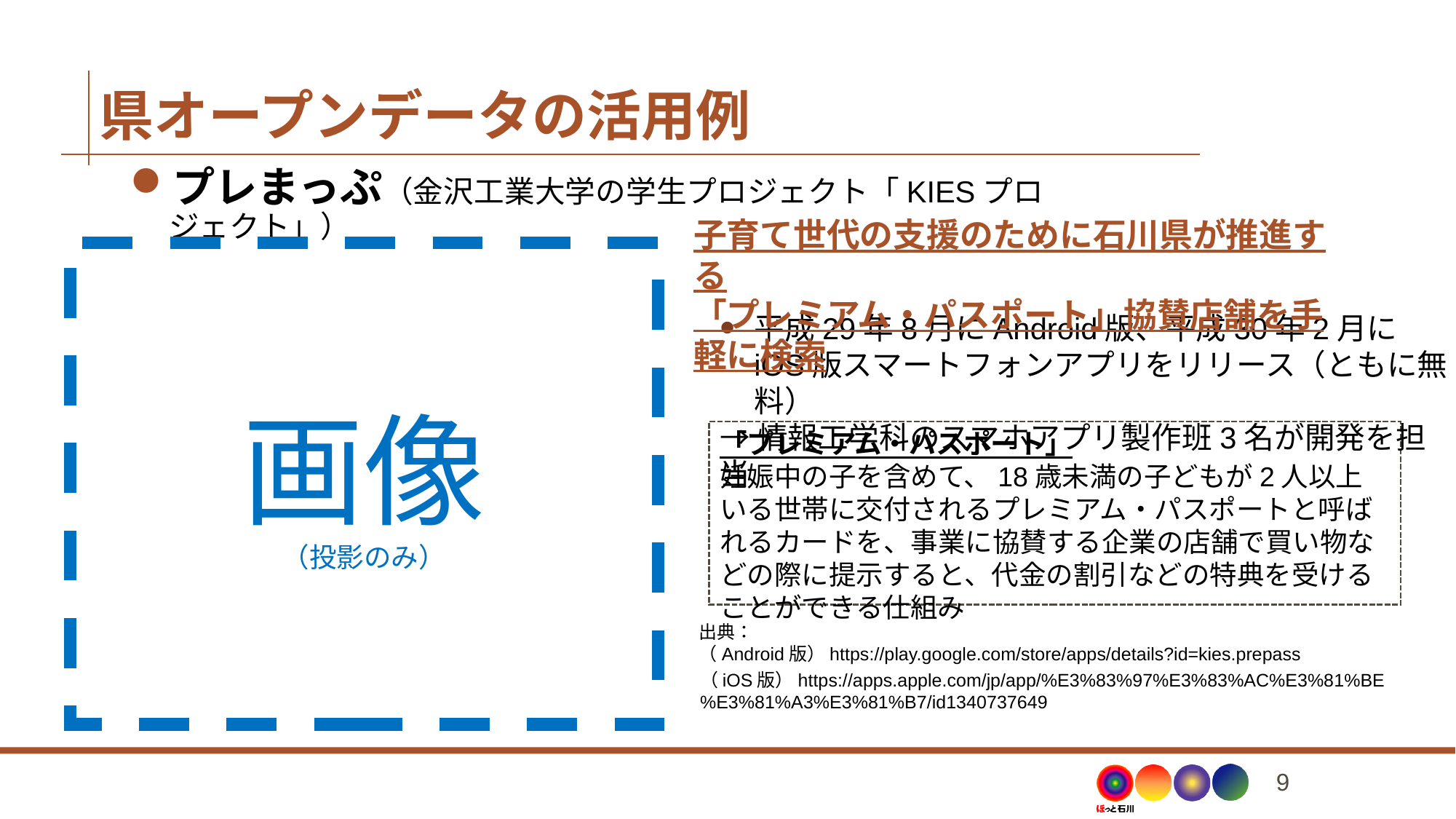

# 県オープンデータの活用例
プレまっぷ（⾦沢⼯業⼤学の学生プロジェクト「KIESプロジェクト」）

⼦育て世代の⽀援のために⽯川県が推進する
「プレミアム・パスポート」協賛店舗を⼿軽に検索
画像
（投影のみ）
平成29年8⽉にAndroid版、平成30年2月に
iOS版スマートフォンアプリをリリース（ともに無料）
→情報工学科のスマホアプリ製作班3名が開発を担当

「プレミアム・パスポート」
妊娠中の子を含めて、18歳未満の子どもが2人以上いる世帯に交付されるプレミアム・パスポートと呼ばれるカードを、事業に協賛する企業の店舗で買い物などの際に提示すると、代金の割引などの特典を受けることができる仕組み
出典：
（Android版）https://play.google.com/store/apps/details?id=kies.prepass
（iOS版）https://apps.apple.com/jp/app/%E3%83%97%E3%83%AC%E3%81%BE%E3%81%A3%E3%81%B7/id1340737649
9